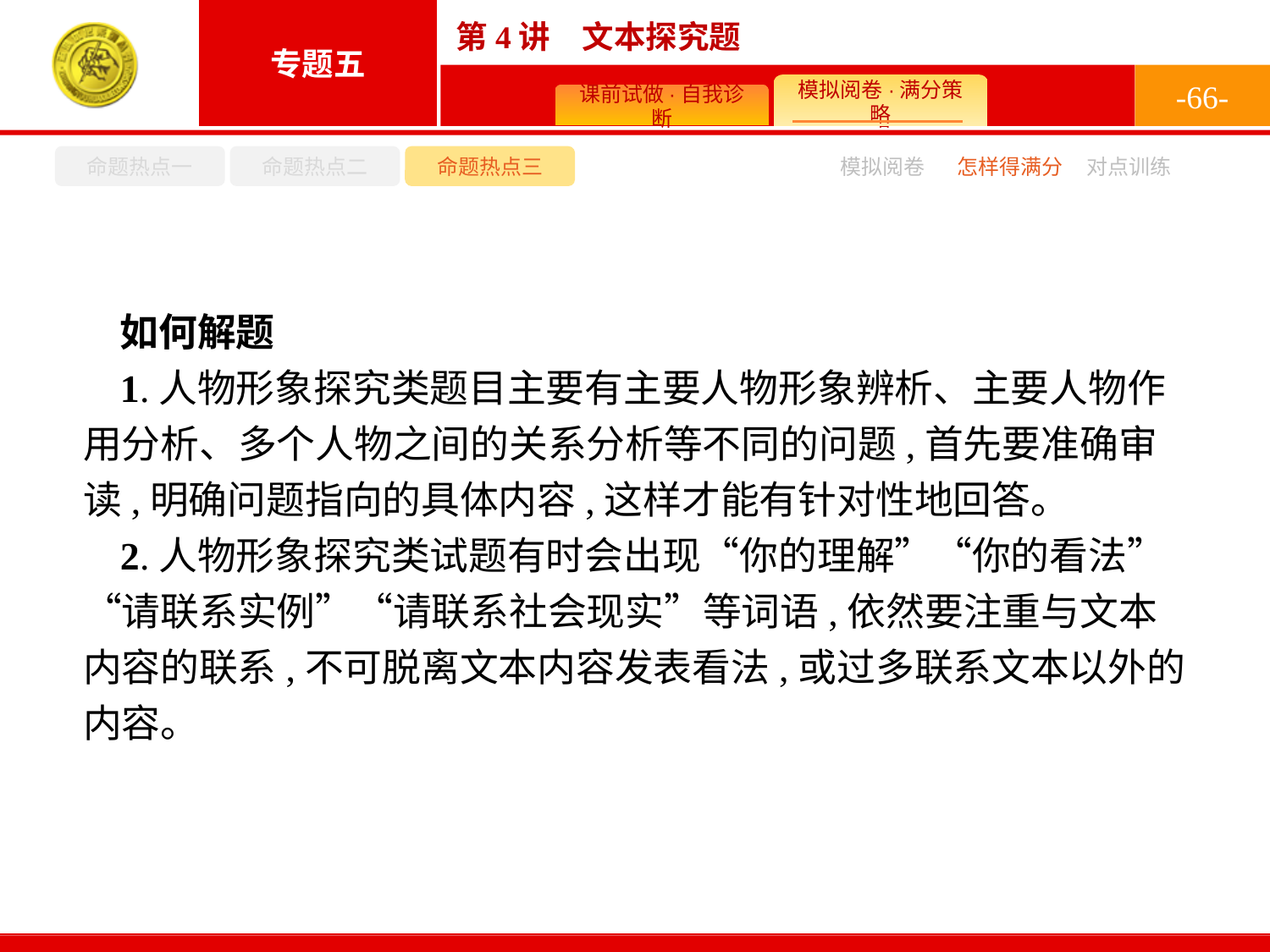

-66-
命题热点一
命题热点二
命题热点三
模拟阅卷
怎样得满分
对点训练
如何解题
1.人物形象探究类题目主要有主要人物形象辨析、主要人物作用分析、多个人物之间的关系分析等不同的问题,首先要准确审读,明确问题指向的具体内容,这样才能有针对性地回答。
2.人物形象探究类试题有时会出现“你的理解”“你的看法”“请联系实例”“请联系社会现实”等词语,依然要注重与文本内容的联系,不可脱离文本内容发表看法,或过多联系文本以外的内容。